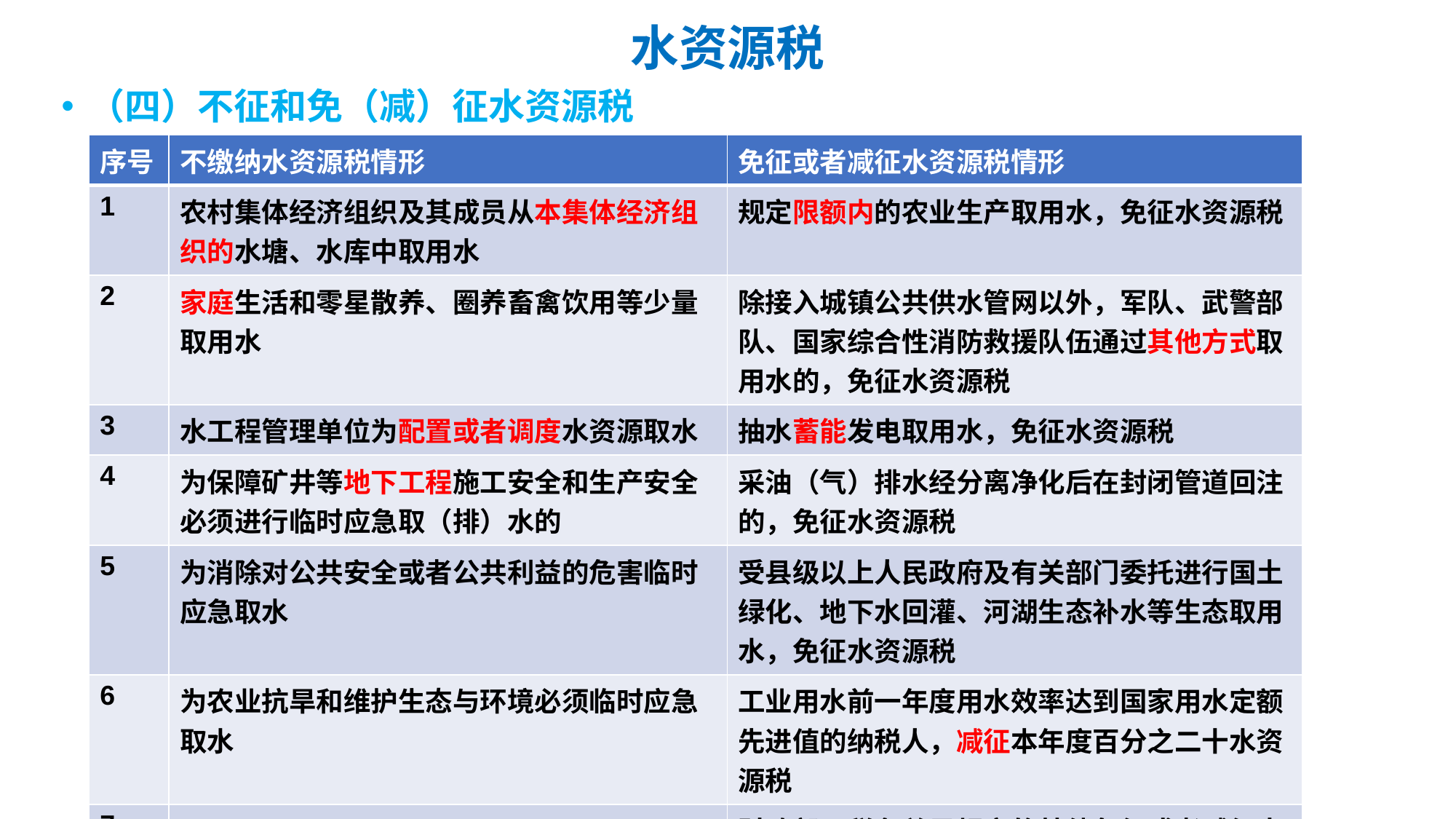

# 水资源税
（四）不征和免（减）征水资源税

| 序号 | 不缴纳水资源税情形 | 免征或者减征水资源税情形 |
| --- | --- | --- |
| 1 | 农村集体经济组织及其成员从本集体经济组织的水塘、水库中取用水 | 规定限额内的农业生产取用水，免征水资源税 |
| 2 | 家庭生活和零星散养、圈养畜禽饮用等少量取用水 | 除接入城镇公共供水管网以外，军队、武警部队、国家综合性消防救援队伍通过其他方式取用水的，免征水资源税 |
| 3 | 水工程管理单位为配置或者调度水资源取水 | 抽水蓄能发电取用水，免征水资源税 |
| 4 | 为保障矿井等地下工程施工安全和生产安全必须进行临时应急取（排）水的 | 采油（气）排水经分离净化后在封闭管道回注的，免征水资源税 |
| 5 | 为消除对公共安全或者公共利益的危害临时应急取水 | 受县级以上人民政府及有关部门委托进行国土绿化、地下水回灌、河湖生态补水等生态取用水，免征水资源税 |
| 6 | 为农业抗旱和维护生态与环境必须临时应急取水 | 工业用水前一年度用水效率达到国家用水定额先进值的纳税人，减征本年度百分之二十水资源税 |
| 7 |  | 财政部、税务总局规定的其他免征或者减征水资源税情形 |